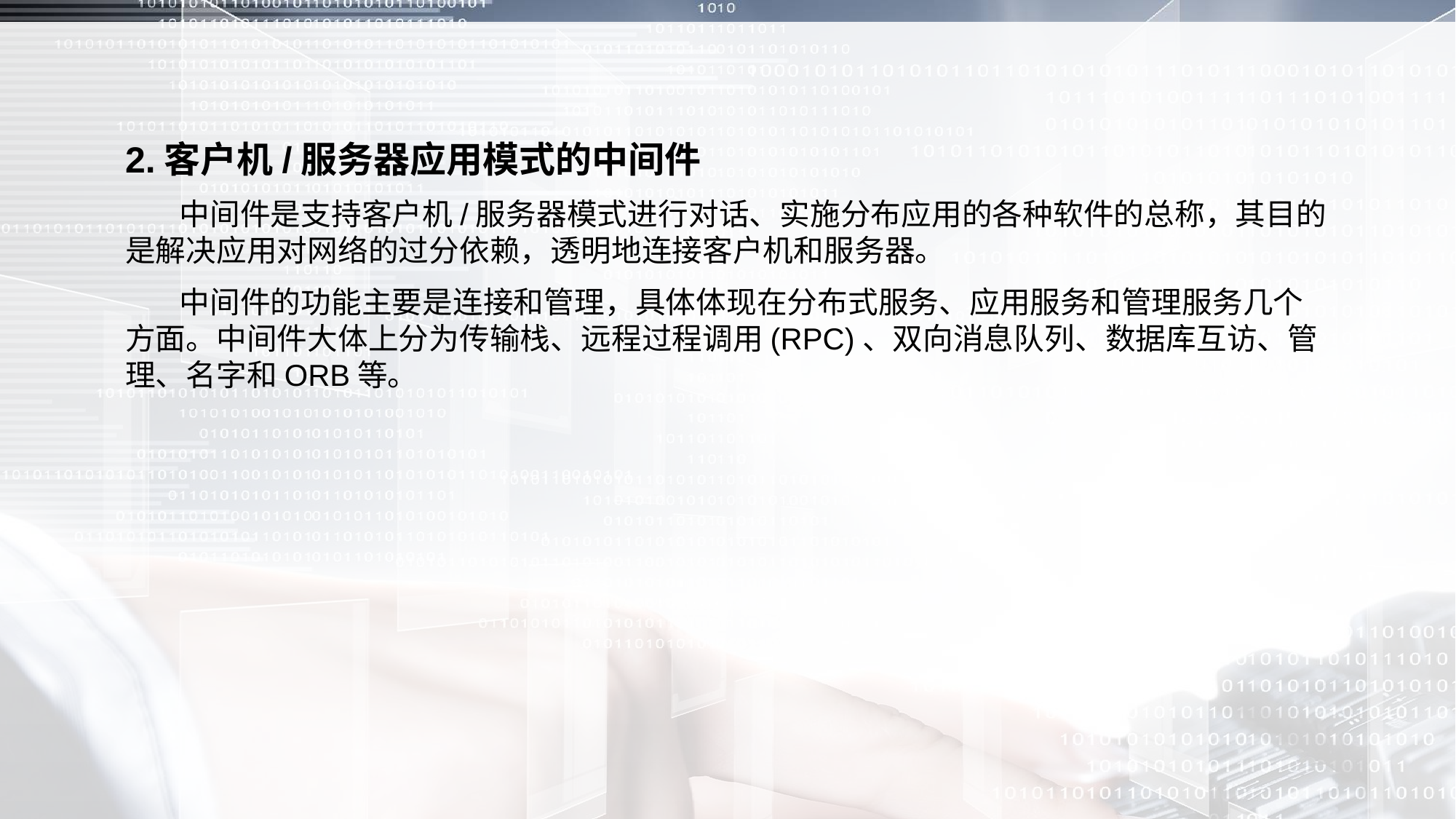

2.客户机/服务器应用模式的中间件
       中间件是支持客户机/服务器模式进行对话、实施分布应用的各种软件的总称，其目的是解决应用对网络的过分依赖，透明地连接客户机和服务器。
       中间件的功能主要是连接和管理，具体体现在分布式服务、应用服务和管理服务几个方面。中间件大体上分为传输栈、远程过程调用(RPC)、双向消息队列、数据库互访、管理、名字和ORB等。